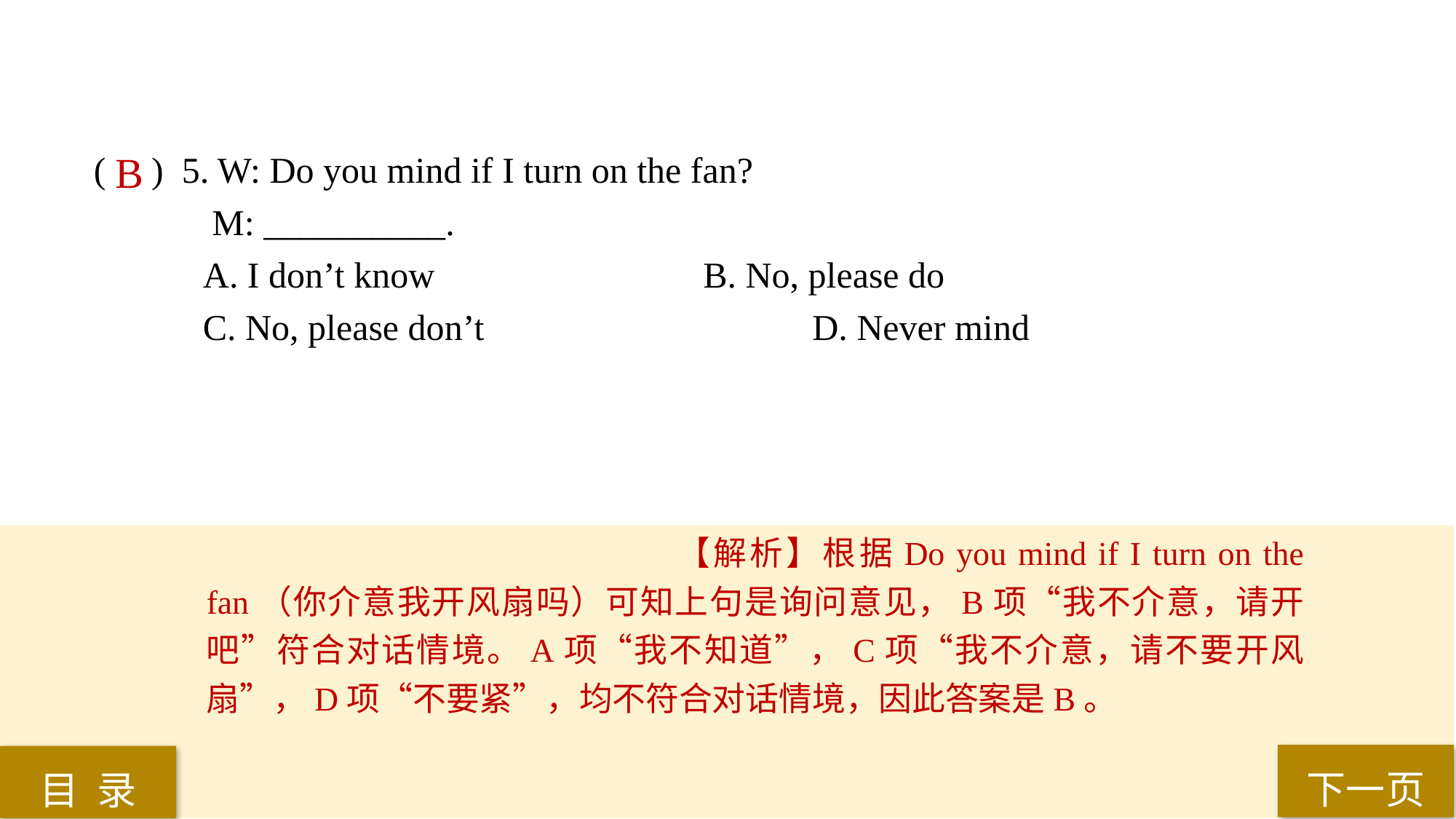

(     )  5. W: Do you mind if I turn on the fan?
 M: __________.
A. I don’t know			 B. No, please do
C. No, please don’t 			 D. Never mind
B
【解析】根据Do you mind if I turn on the fan（你介意我开风扇吗）可知上句是询问意见，B项“我不介意，请开吧”符合对话情境。A项“我不知道”，C项“我不介意，请不要开风扇”，D项“不要紧”，均不符合对话情境，因此答案是B。